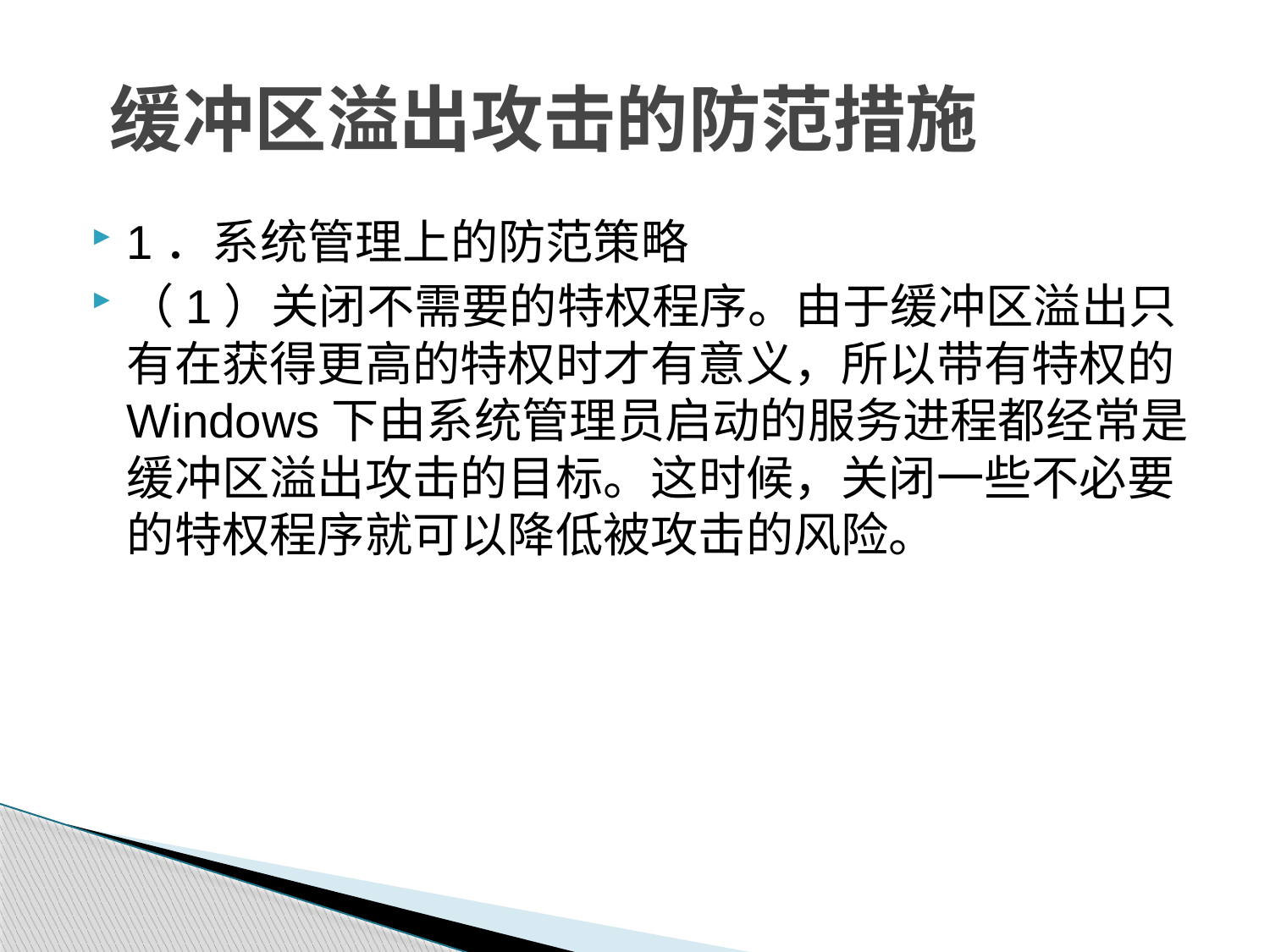

# 缓冲区溢出攻击的防范措施
1．系统管理上的防范策略
（1）关闭不需要的特权程序。由于缓冲区溢出只有在获得更高的特权时才有意义，所以带有特权的Windows下由系统管理员启动的服务进程都经常是缓冲区溢出攻击的目标。这时候，关闭一些不必要的特权程序就可以降低被攻击的风险。